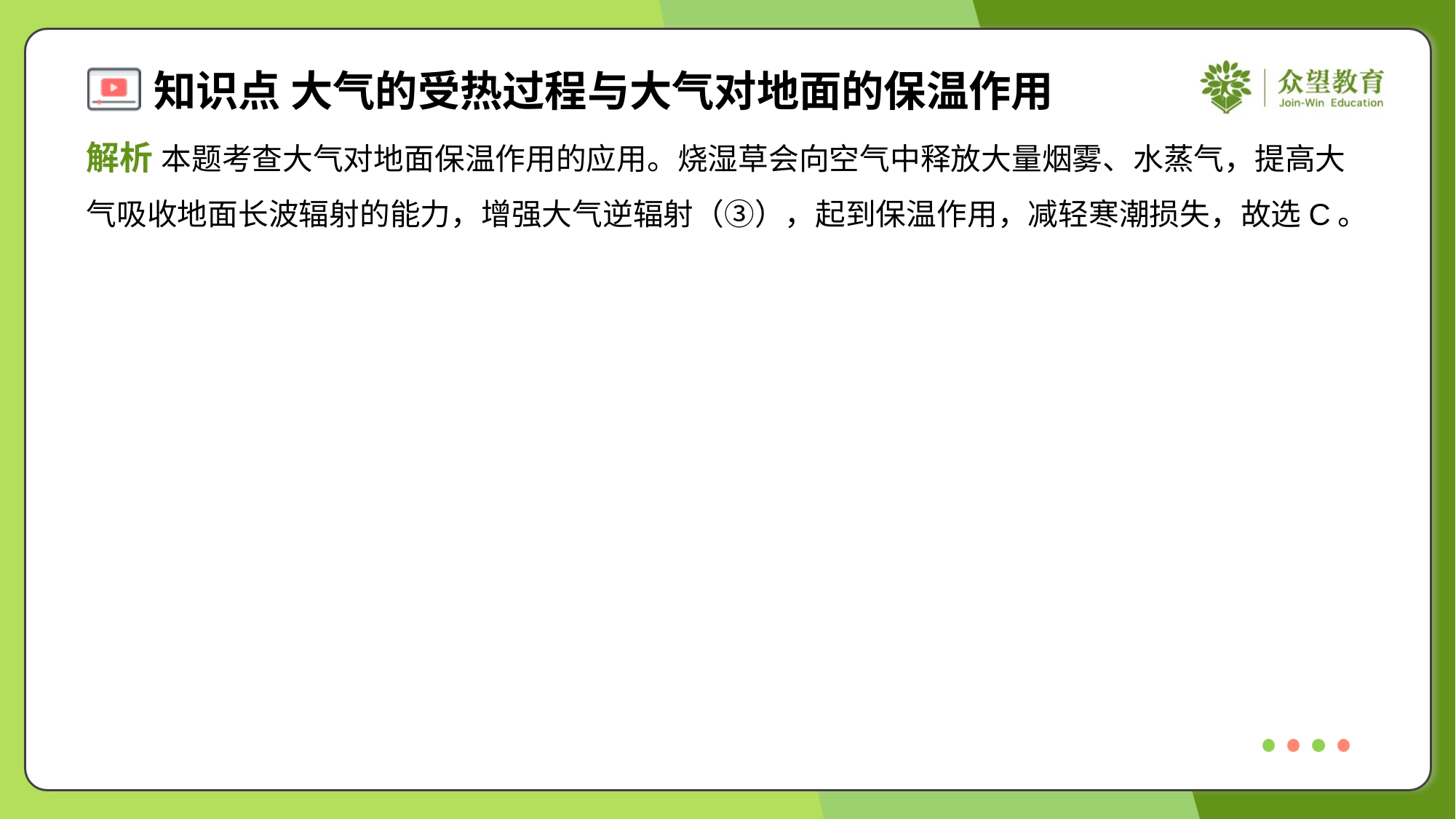

解析 本题考查大气对地面保温作用的应用。烧湿草会向空气中释放大量烟雾、水蒸气，提高大
气吸收地面长波辐射的能力，增强大气逆辐射（③），起到保温作用，减轻寒潮损失，故选C。